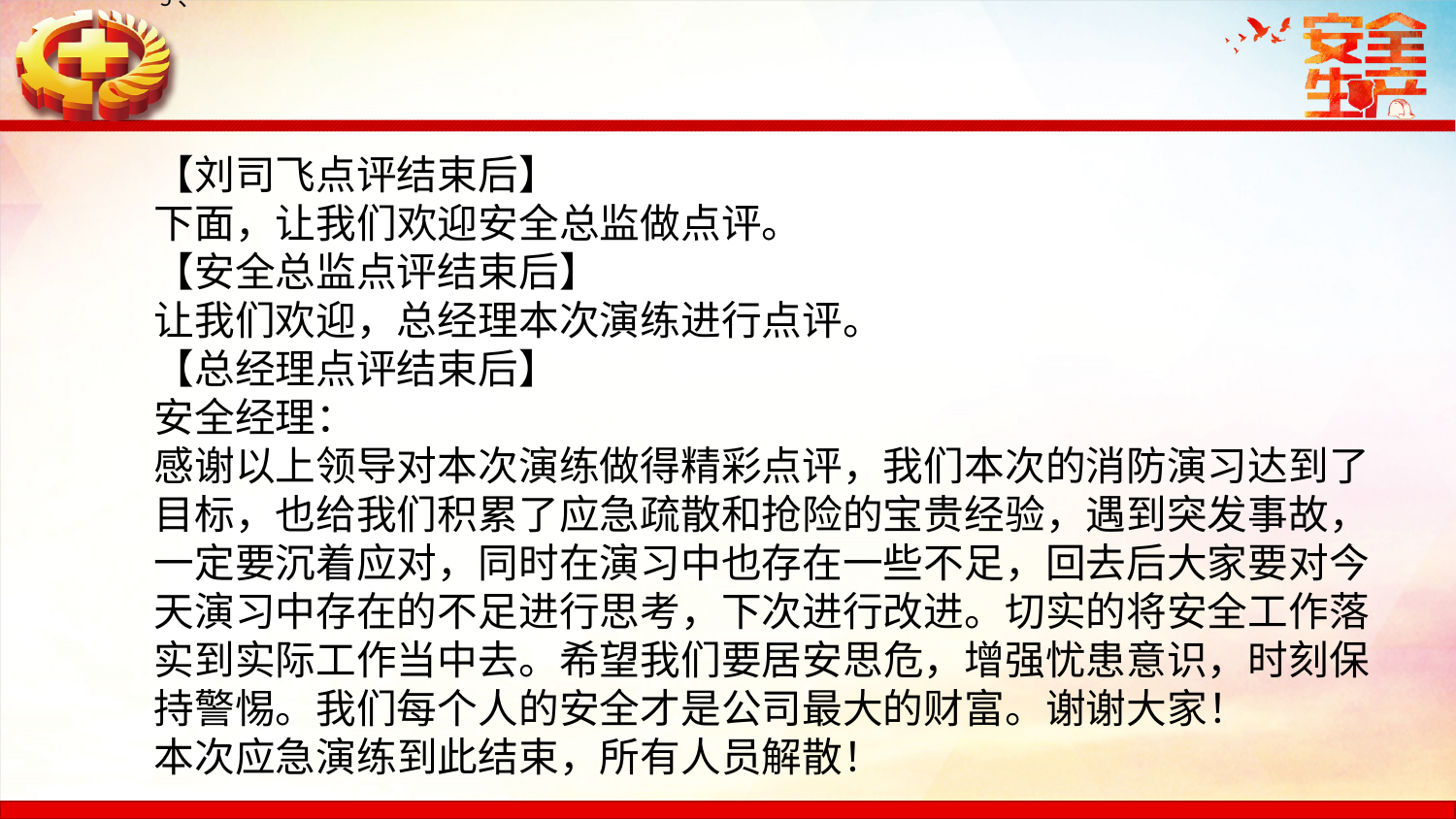

5、
【刘司飞点评结束后】下面，让我们欢迎安全总监做点评。【安全总监点评结束后】让我们欢迎，总经理本次演练进行点评。【总经理点评结束后】安全经理：感谢以上领导对本次演练做得精彩点评，我们本次的消防演习达到了目标，也给我们积累了应急疏散和抢险的宝贵经验，遇到突发事故，一定要沉着应对，同时在演习中也存在一些不足，回去后大家要对今天演习中存在的不足进行思考，下次进行改进。切实的将安全工作落实到实际工作当中去。希望我们要居安思危，增强忧患意识，时刻保持警惕。我们每个人的安全才是公司最大的财富。谢谢大家！本次应急演练到此结束，所有人员解散！